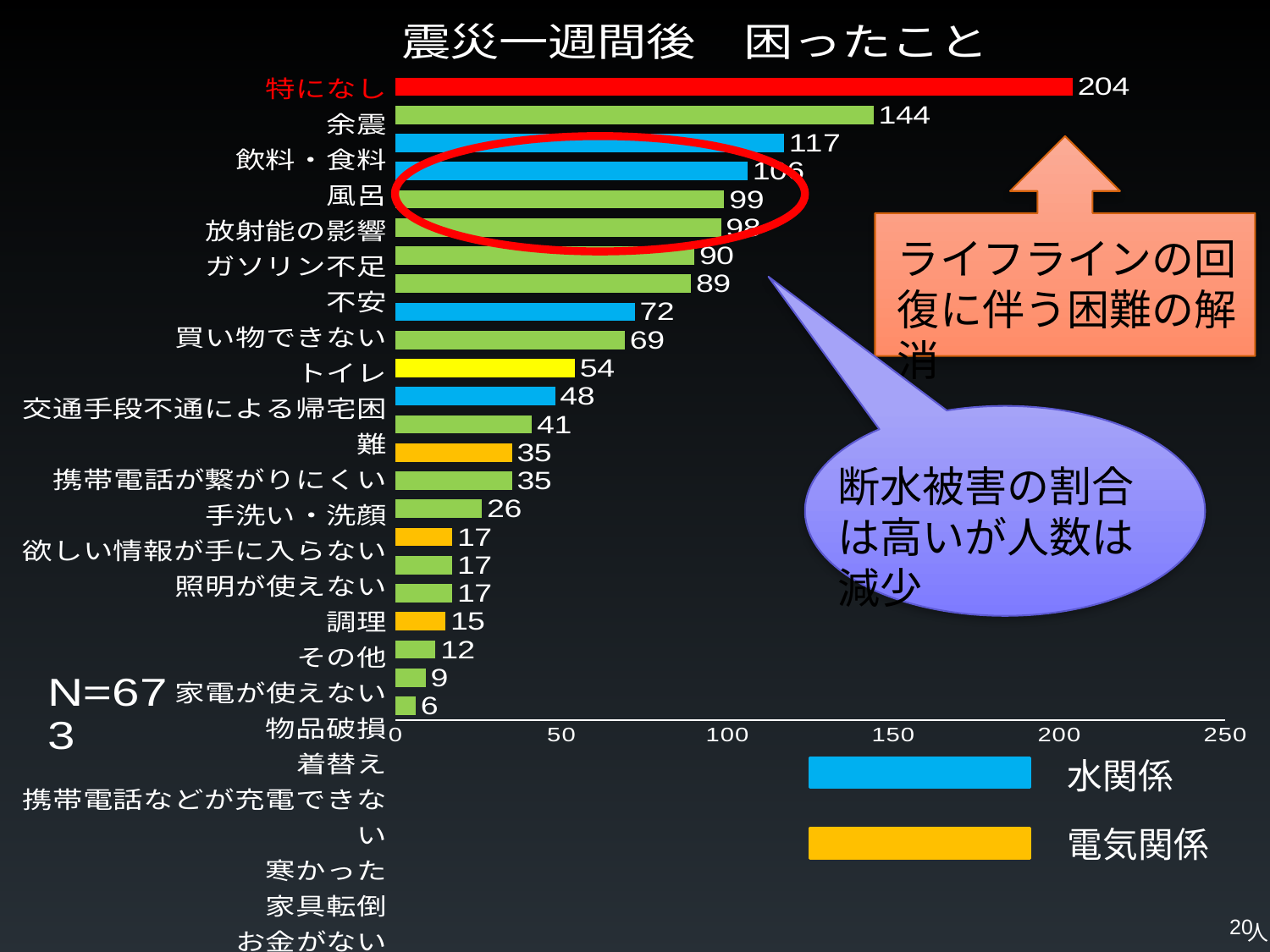

### Chart: 震災一週間後　困ったこと

| Category |  |
|---|---|
| お金がない | 6.0 |
| 家具転倒 | 9.0 |
| 寒かった | 12.0 |
| 携帯電話などが充電できない | 15.0 |
| 着替え | 17.0 |
| 物品破損 | 17.0 |
| 家電が使えない | 17.0 |
| その他 | 26.0 |
| 調理 | 35.0 |
| 照明が使えない | 35.0 |
| 欲しい情報が手に入らない | 41.0 |
| 手洗い･洗顔 | 48.0 |
| 携帯電話が繋がりにくい | 54.0 |
| 交通手段不通による帰宅困難 | 69.0 |
| トイレ | 72.0 |
| 買い物できない | 89.0 |
| 不安 | 90.0 |
| ガソリン不足 | 98.0 |
| 放射能の影響 | 99.0 |
| 風呂 | 106.0 |
| 飲料・食料 | 117.0 |
| 余震 | 144.0 |
| 特になし | 204.0 |

ライフラインの回復に伴う困難の解消

断水被害の割合は高いが人数は減少
水関係

電気関係

20
人